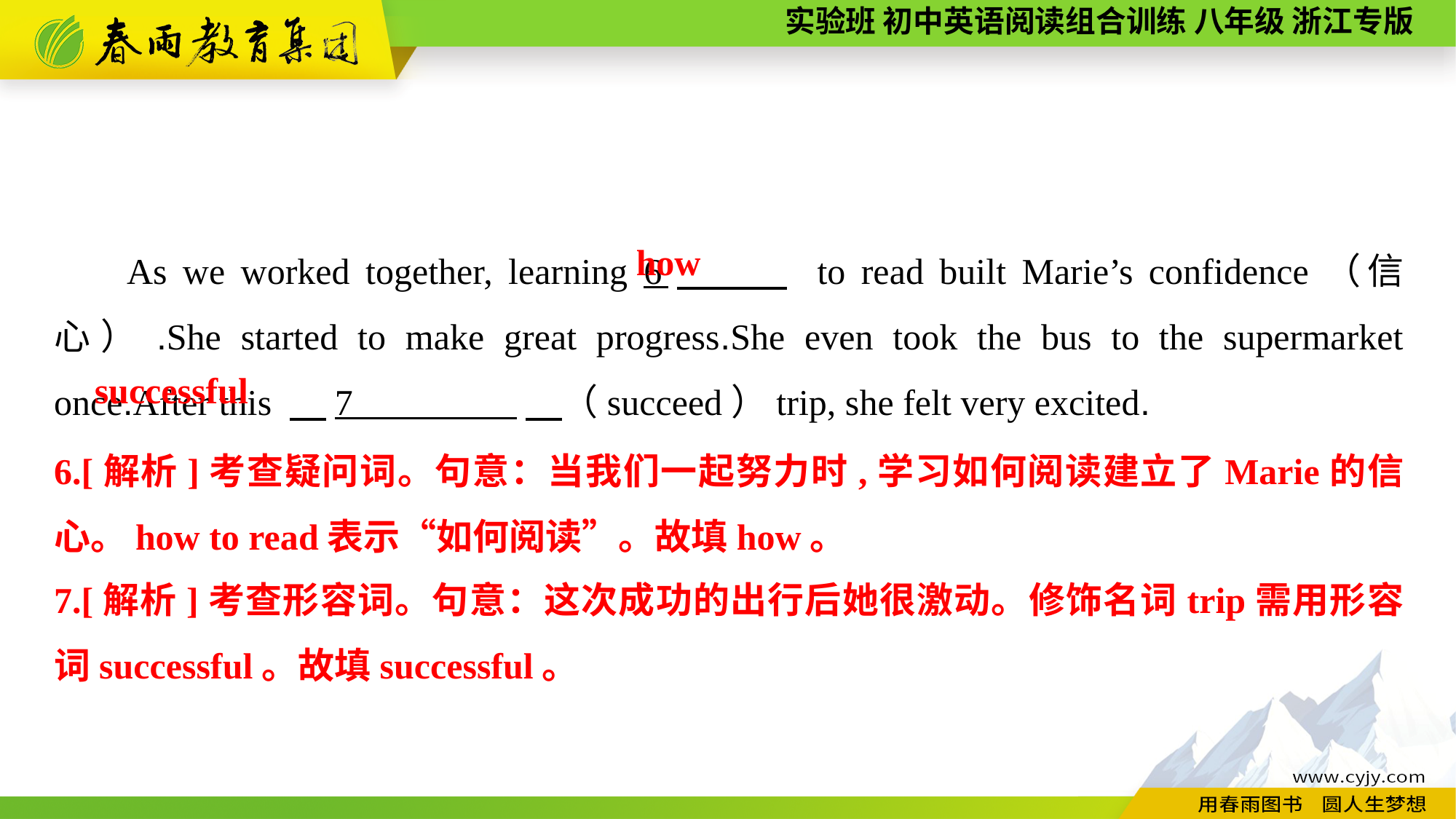

As we worked together, learning 6　      to read built Marie’s confidence（信心）.She started to make great progress.She even took the bus to the supermarket once.After this 　7                  　（succeed）trip, she felt very excited.
how
successful
6.[解析]考查疑问词。句意：当我们一起努力时,学习如何阅读建立了Marie的信心。how to read表示“如何阅读”。故填how。
7.[解析]考查形容词。句意：这次成功的出行后她很激动。修饰名词trip需用形容词successful。故填successful。